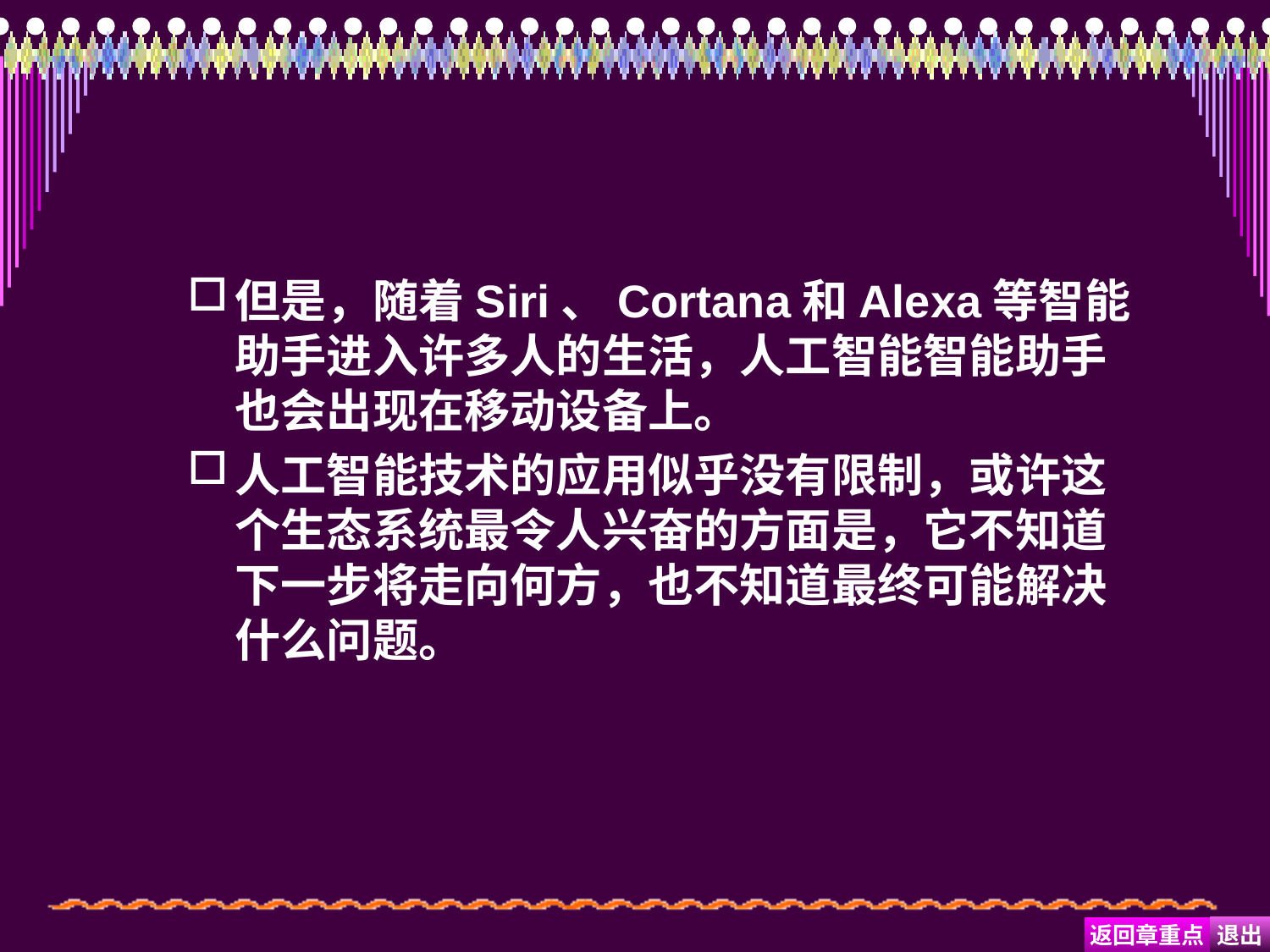

#
但是，随着Siri、Cortana和Alexa等智能助手进入许多人的生活，人工智能智能助手也会出现在移动设备上。
人工智能技术的应用似乎没有限制，或许这个生态系统最令人兴奋的方面是，它不知道下一步将走向何方，也不知道最终可能解决什么问题。